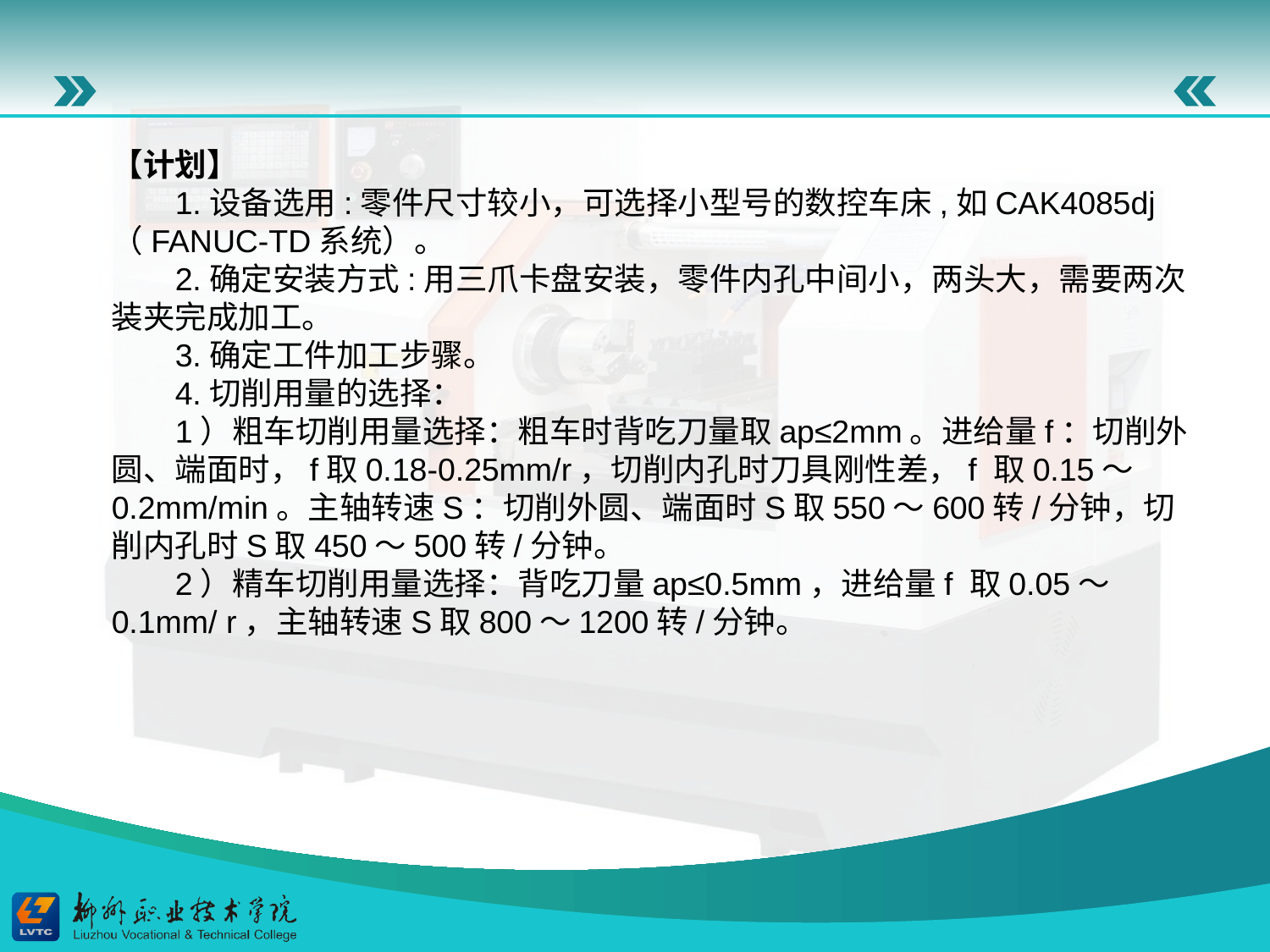

【计划】
1.设备选用:零件尺寸较小，可选择小型号的数控车床,如CAK4085dj（FANUC-TD系统）。
2.确定安装方式:用三爪卡盘安装，零件内孔中间小，两头大，需要两次装夹完成加工。
3.确定工件加工步骤。
4.切削用量的选择：
1）粗车切削用量选择：粗车时背吃刀量取ap≤2mm。进给量f：切削外圆、端面时，f取0.18-0.25mm/r，切削内孔时刀具刚性差，f 取0.15～0.2mm/min。主轴转速S：切削外圆、端面时S取550～600转/分钟，切削内孔时S取450～500转/分钟。
2）精车切削用量选择：背吃刀量ap≤0.5mm，进给量f 取0.05～0.1mm/ r，主轴转速S取800～1200转/分钟。